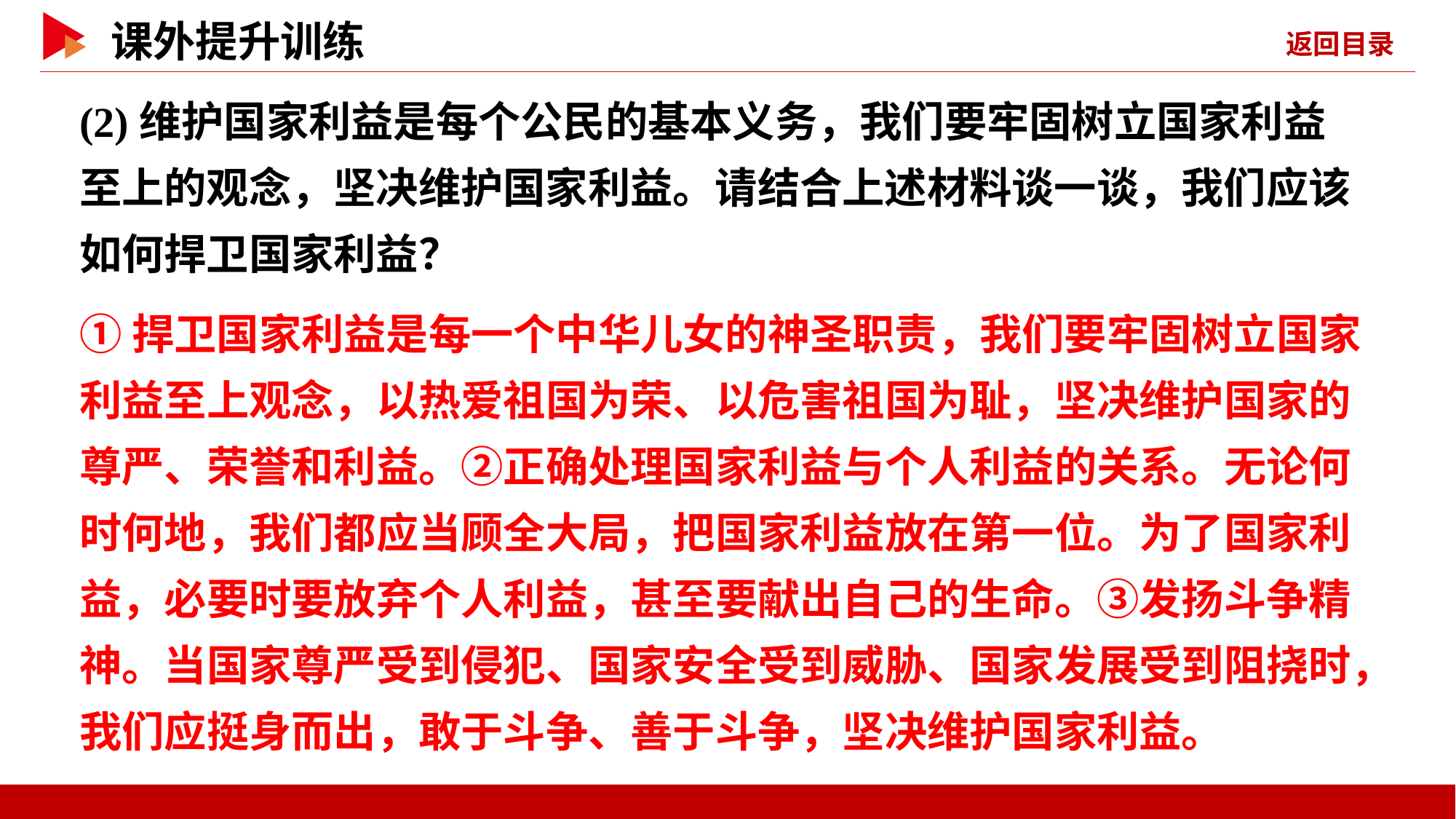

(2)维护国家利益是每个公民的基本义务，我们要牢固树立国家利益至上的观念，坚决维护国家利益。请结合上述材料谈一谈，我们应该如何捍卫国家利益？
①捍卫国家利益是每一个中华儿女的神圣职责，我们要牢固树立国家利益至上观念，以热爱祖国为荣、以危害祖国为耻，坚决维护国家的尊严、荣誉和利益。②正确处理国家利益与个人利益的关系。无论何时何地，我们都应当顾全大局，把国家利益放在第一位。为了国家利益，必要时要放弃个人利益，甚至要献出自己的生命。③发扬斗争精神。当国家尊严受到侵犯、国家安全受到威胁、国家发展受到阻挠时，我们应挺身而出，敢于斗争、善于斗争，坚决维护国家利益。